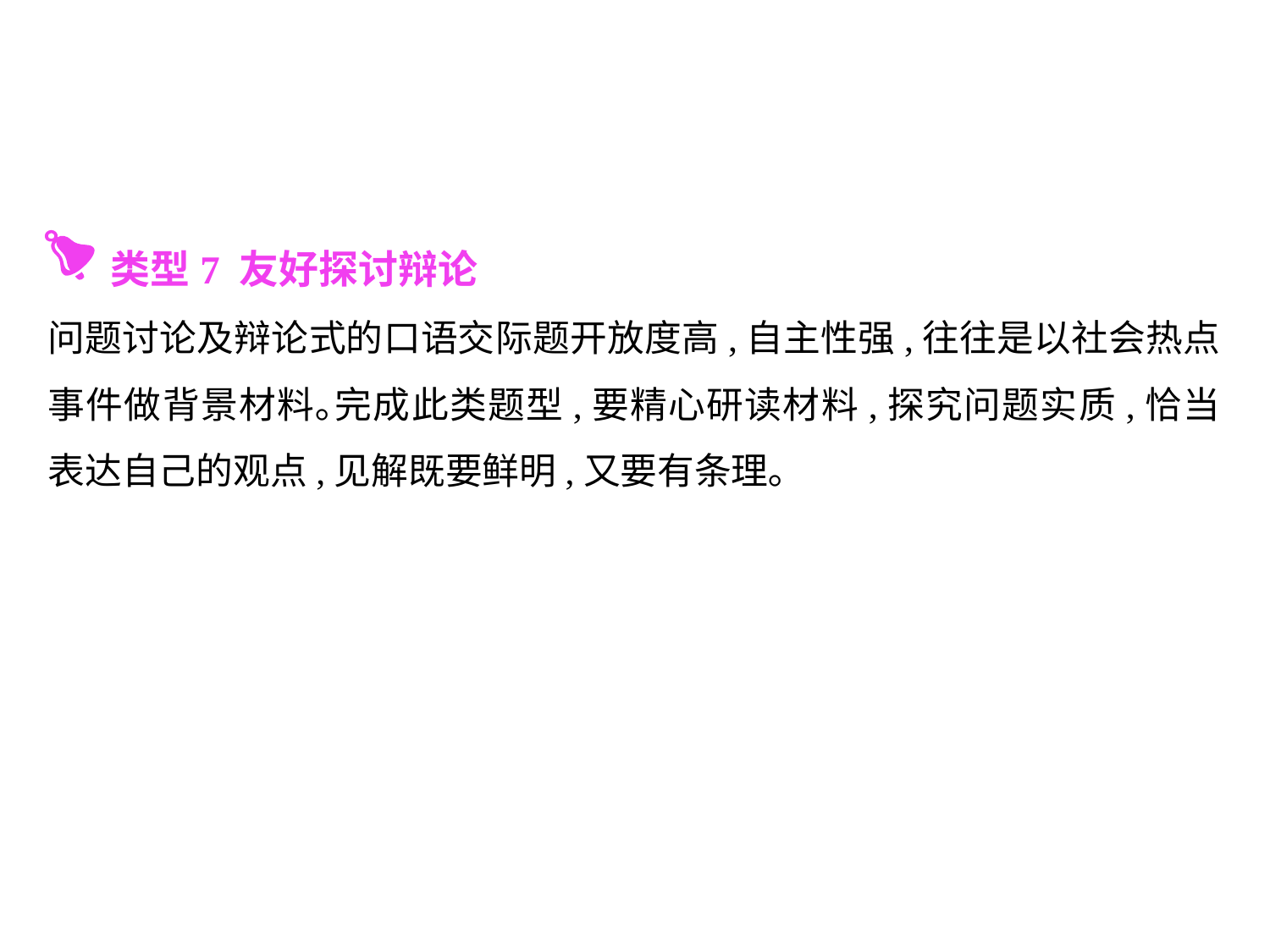

类型7 友好探讨辩论

问题讨论及辩论式的口语交际题开放度高,自主性强,往往是以社会热点事件做背景材料｡完成此类题型,要精心研读材料,探究问题实质,恰当表达自己的观点,见解既要鲜明,又要有条理｡